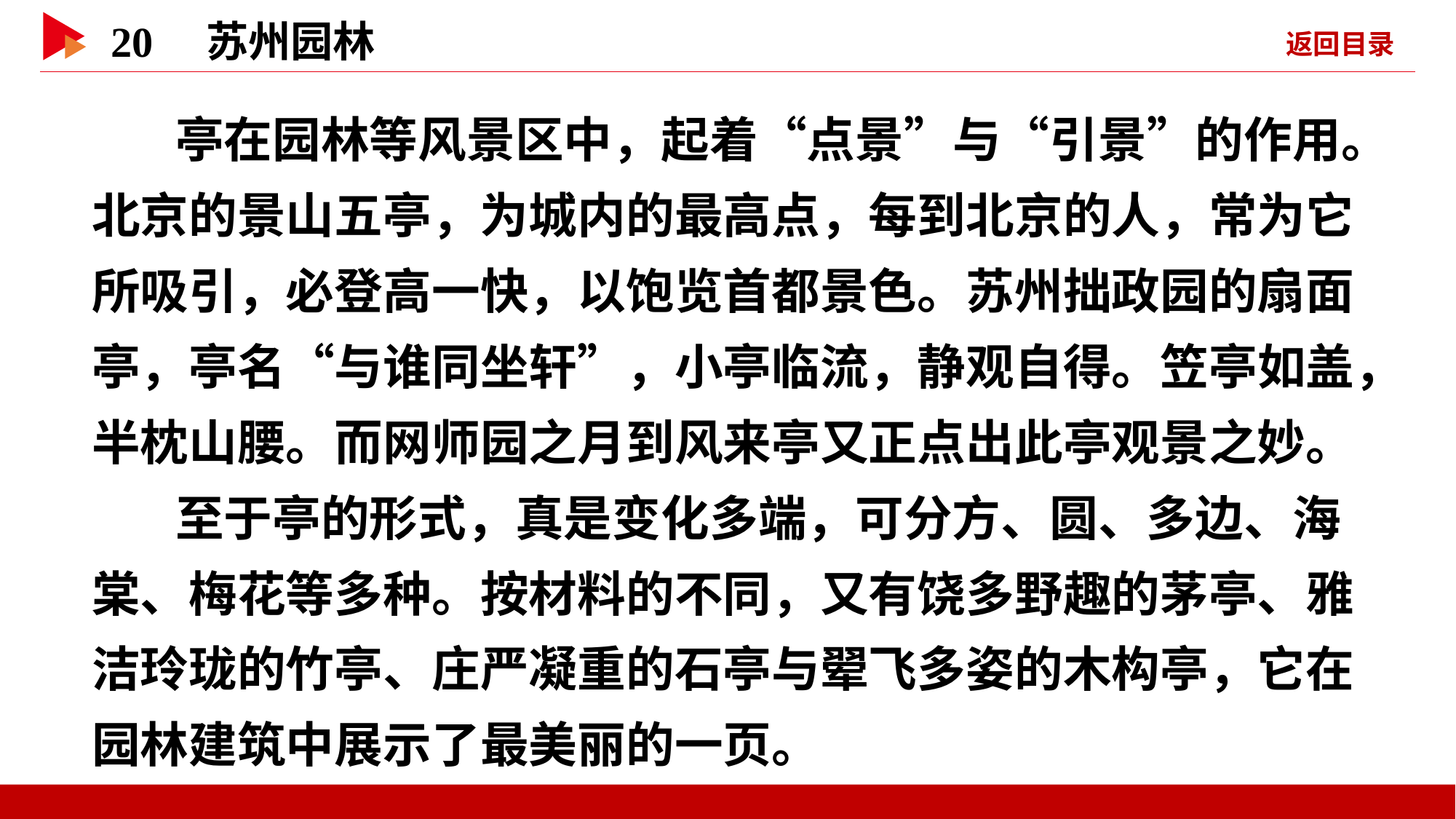

亭在园林等风景区中，起着“点景”与“引景”的作用。北京的景山五亭，为城内的最高点，每到北京的人，常为它所吸引，必登高一快，以饱览首都景色。苏州拙政园的扇面亭，亭名“与谁同坐轩”，小亭临流，静观自得。笠亭如盖，半枕山腰。而网师园之月到风来亭又正点出此亭观景之妙。
至于亭的形式，真是变化多端，可分方、圆、多边、海棠、梅花等多种。按材料的不同，又有饶多野趣的茅亭、雅洁玲珑的竹亭、庄严凝重的石亭与翚飞多姿的木构亭，它在园林建筑中展示了最美丽的一页。